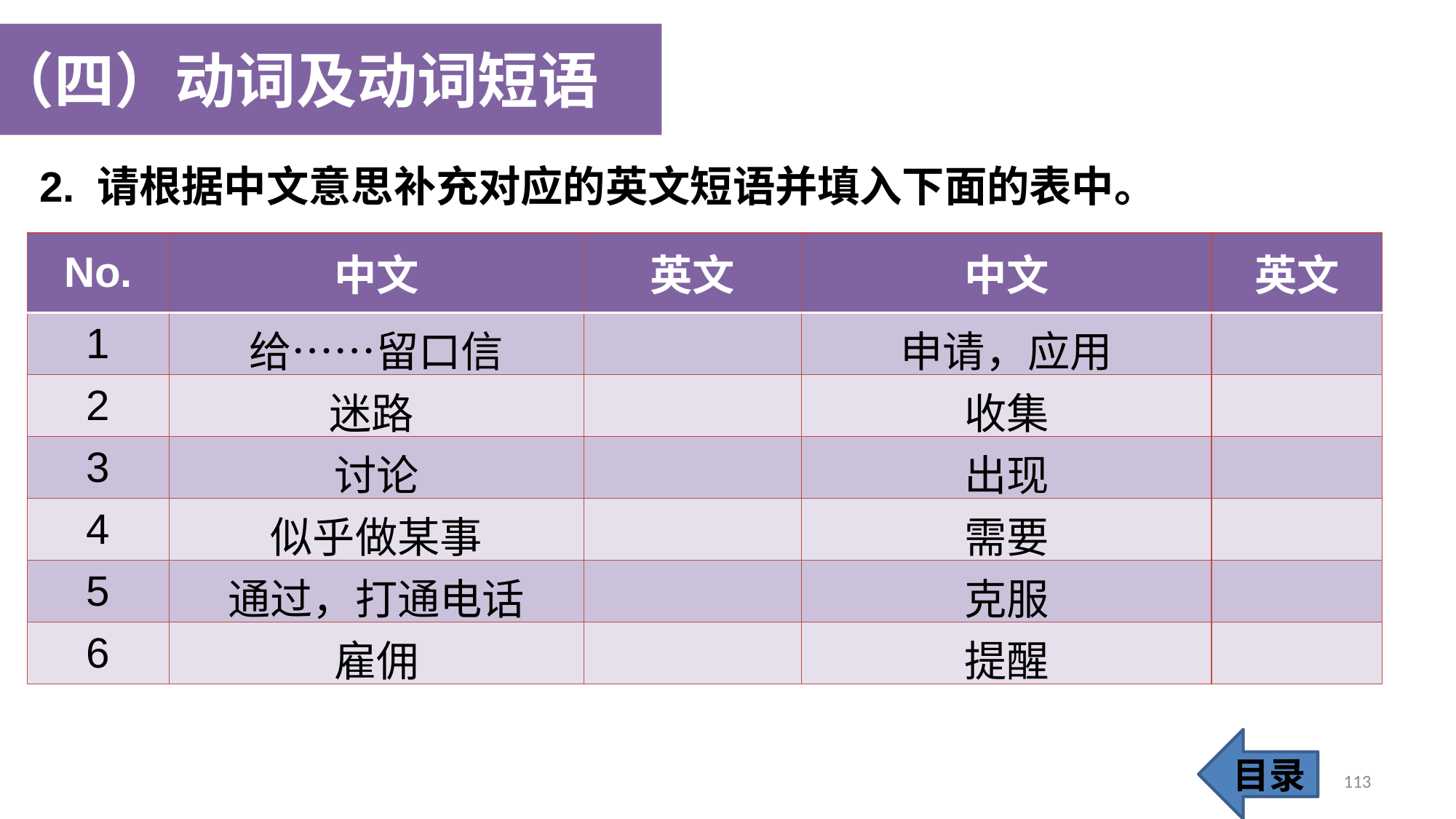

（四）动词及动词短语
2. 请根据中文意思补充对应的英文短语并填入下面的表中。
| No. | 中文 | 英文 | 中文 | 英文 |
| --- | --- | --- | --- | --- |
| 1 | 给……留口信 |  | 申请，应用 |  |
| 2 | 迷路 |  | 收集 |  |
| 3 | 讨论 |  | 出现 |  |
| 4 | 似乎做某事 |  | 需要 |  |
| 5 | 通过，打通电话 |  | 克服 |  |
| 6 | 雇佣 |  | 提醒 |  |
目录
113